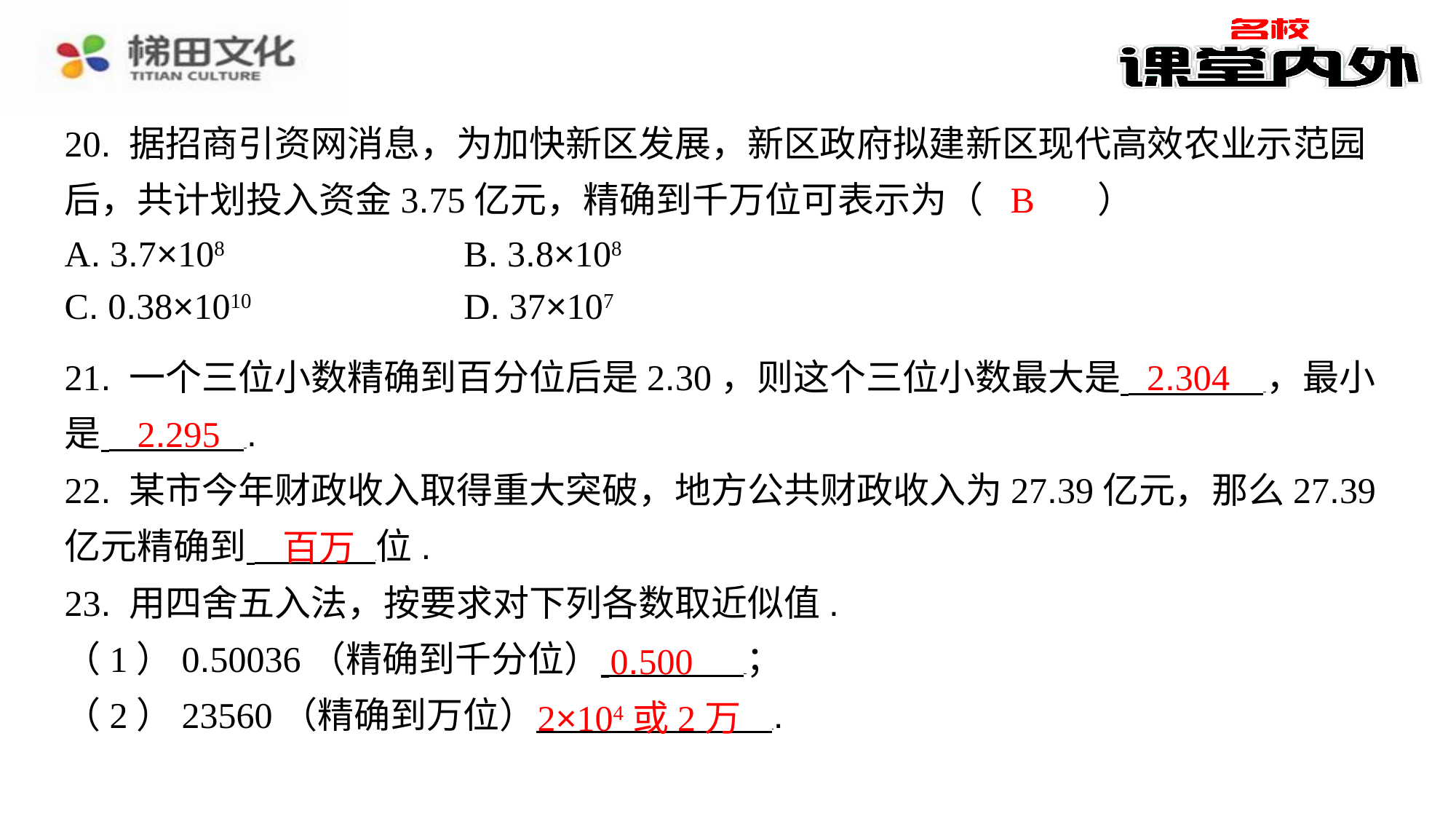

20. 据招商引资网消息，为加快新区发展，新区政府拟建新区现代高效农业示范园
后，共计划投入资金3.75亿元，精确到千万位可表示为（　B　）
B
| A. 3.7×108 | B. 3.8×108 |
| --- | --- |
| C. 0.38×1010 | D. 37×107 |
2.304
21. 一个三位小数精确到百分位后是2.30，则这个三位小数最大是                      ，最小
是                      ⁠.
22. 某市今年财政收入取得重大突破，地方公共财政收入为27.39亿元，那么27.39
亿元精确到                    位.
23. 用四舍五入法，按要求对下列各数取近似值.
（1）0.50036（精确到千分位）                      ⁠；
（2）23560（精确到万位）                                    ⁠.
2.295
百万
0.500
2×104或2万